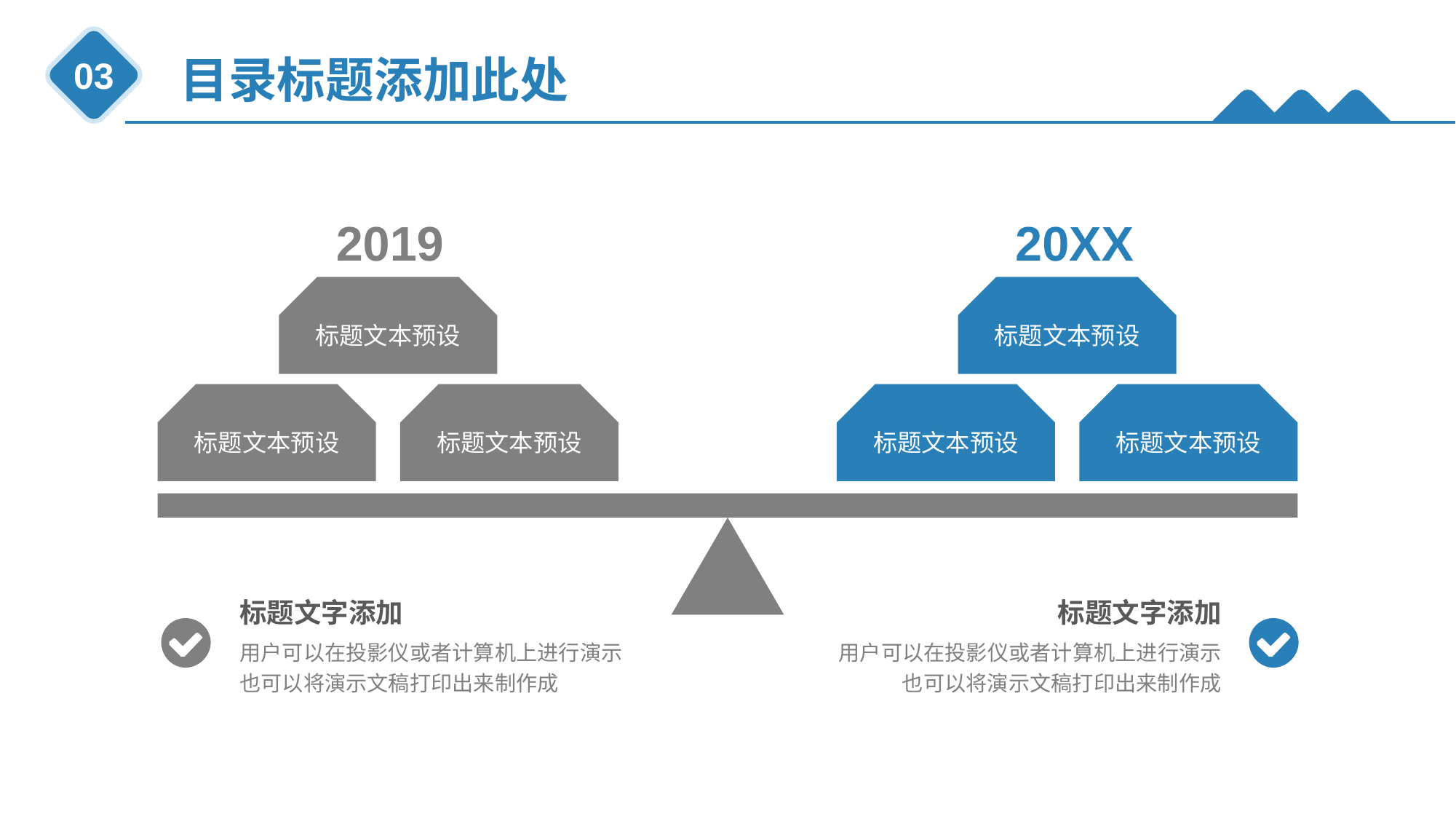

目录标题添加此处
03

2019
20XX
标题文本预设
标题文本预设
标题文本预设
标题文本预设
标题文本预设
标题文本预设

标题文字添加
用户可以在投影仪或者计算机上进行演示也可以将演示文稿打印出来制作成
标题文字添加
用户可以在投影仪或者计算机上进行演示也可以将演示文稿打印出来制作成